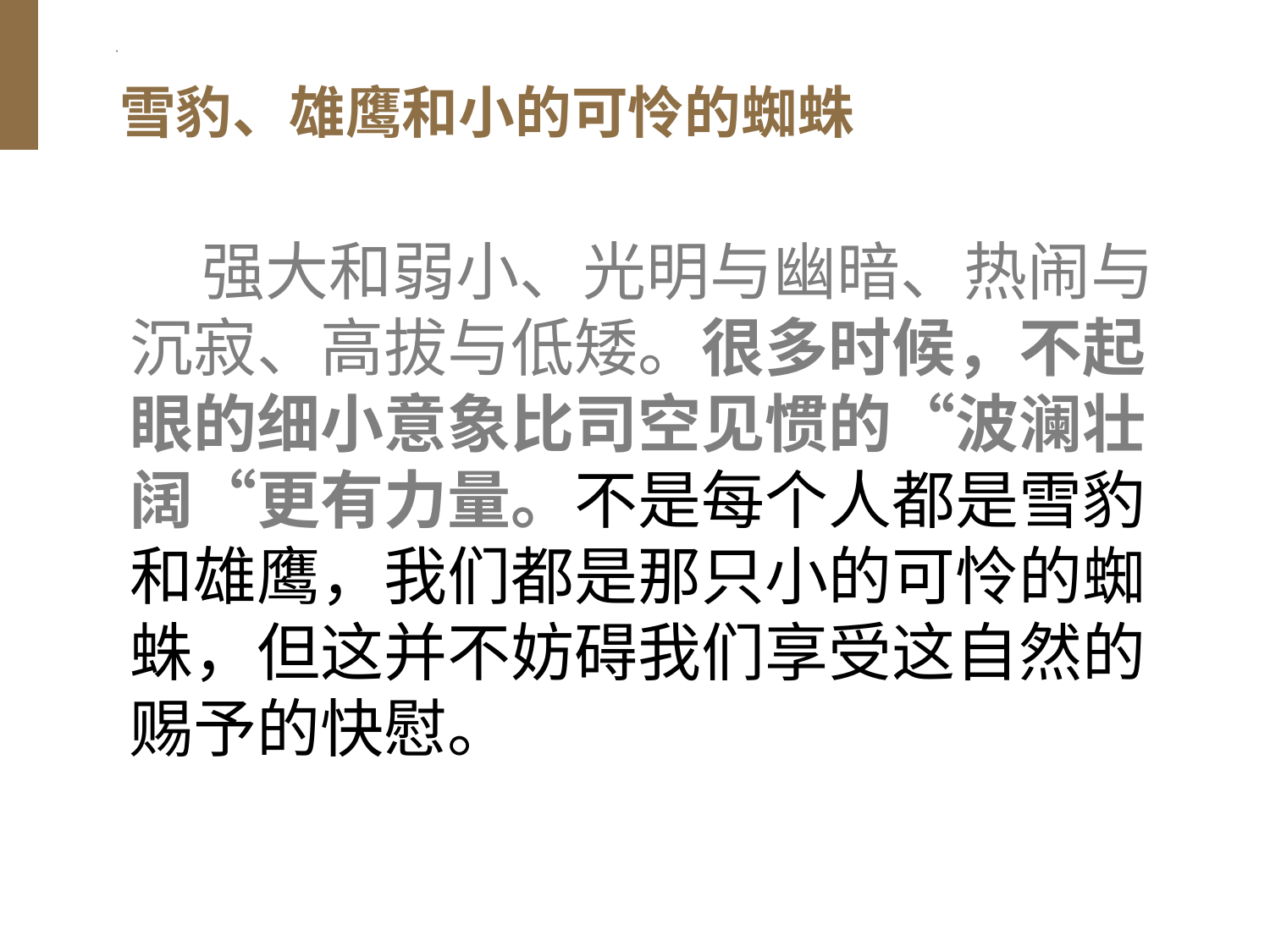

# 雪豹、雄鹰和小的可怜的蜘蛛

    强大和弱小、光明与幽暗、热闹与沉寂、高拔与低矮。很多时候，不起眼的细小意象比司空见惯的“波澜壮阔“更有力量。不是每个人都是雪豹和雄鹰，我们都是那只小的可怜的蜘蛛，但这并不妨碍我们享受这自然的赐予的快慰。